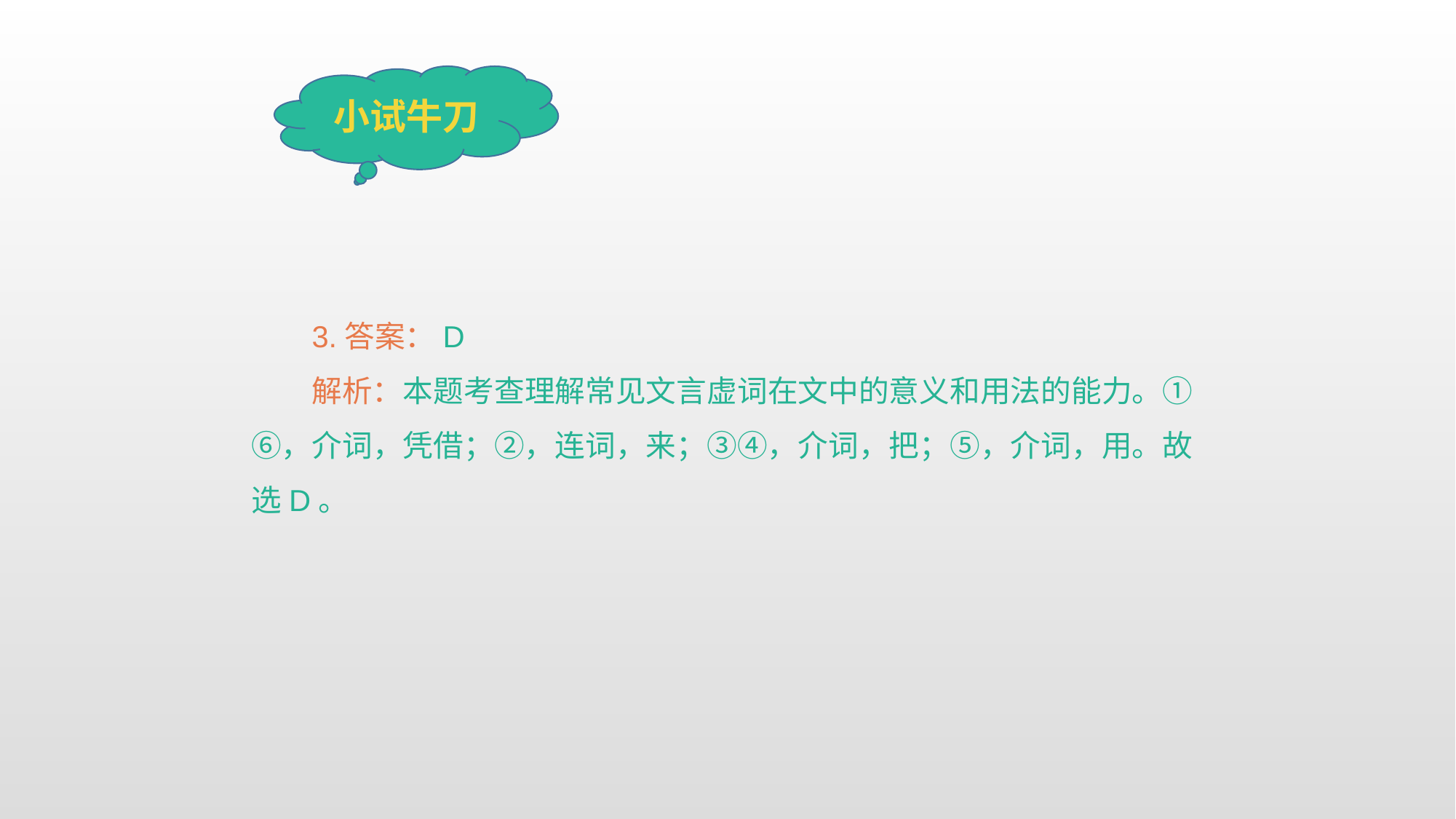

小试牛刀
3.答案：D
解析：本题考查理解常见文言虚词在文中的意义和用法的能力。①⑥，介词，凭借；②，连词，来；③④，介词，把；⑤，介词，用。故选D。